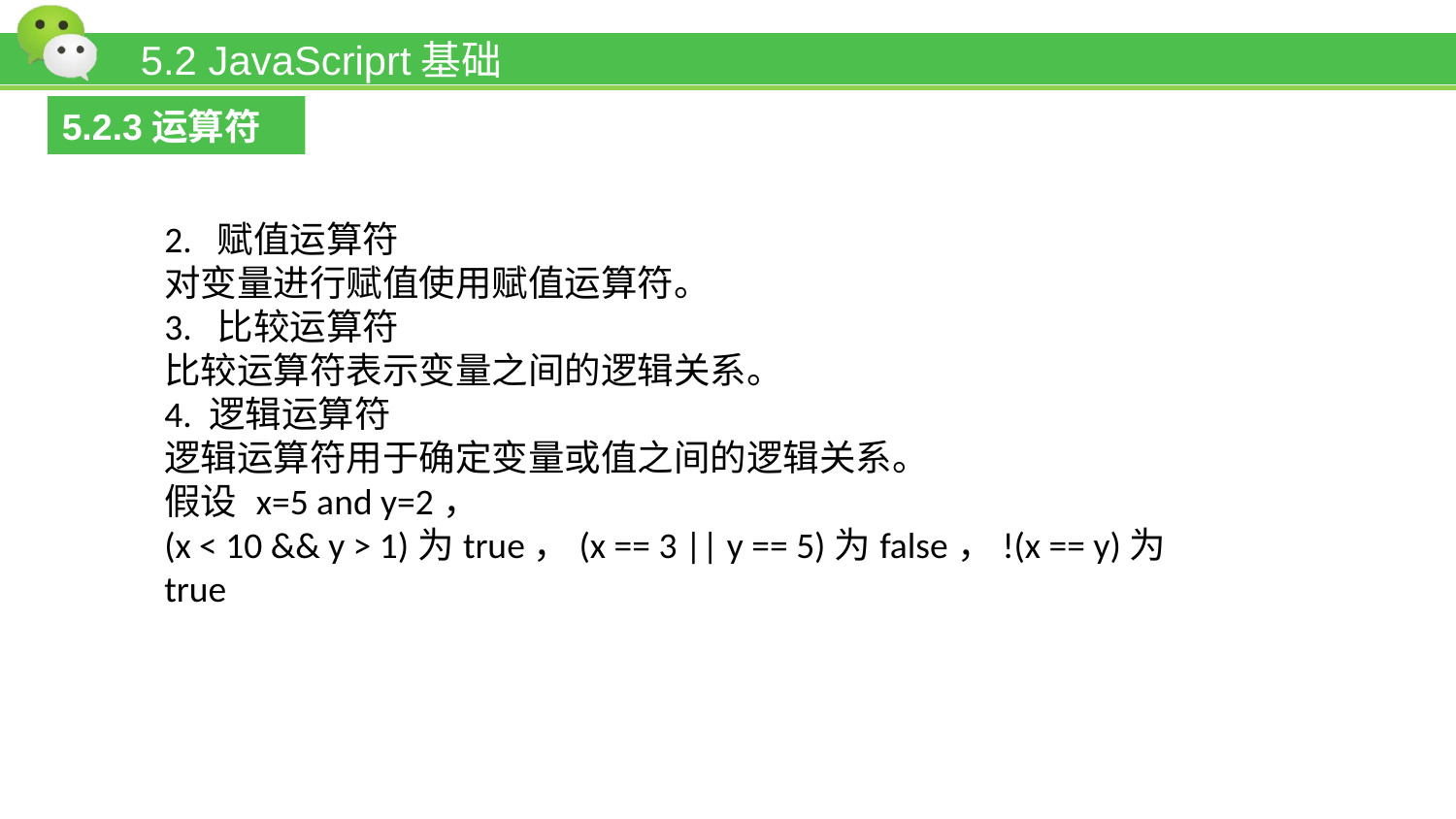

# 5.2 JavaScriprt基础
5.2.3运算符
2.  赋值运算符
对变量进行赋值使用赋值运算符。
3.  比较运算符
比较运算符表示变量之间的逻辑关系。
4. 逻辑运算符
逻辑运算符用于确定变量或值之间的逻辑关系。
假设 x=5 and y=2，
(x < 10 && y > 1)为true，(x == 3 || y == 5)为false，!(x == y)为true